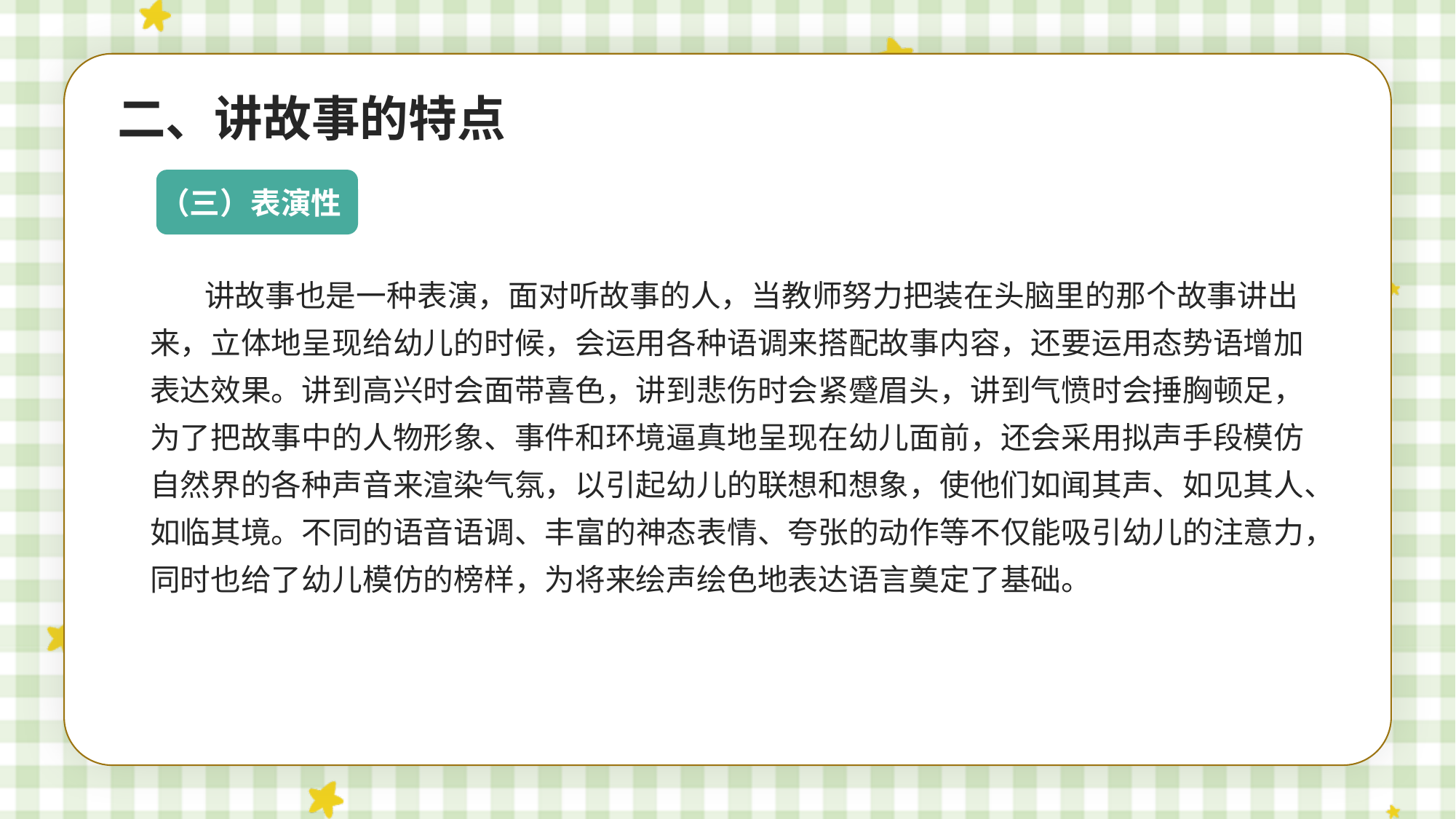

二、讲故事的特点
（三）表演性
讲故事也是一种表演，面对听故事的人，当教师努力把装在头脑里的那个故事讲出来，立体地呈现给幼儿的时候，会运用各种语调来搭配故事内容，还要运用态势语增加表达效果。讲到高兴时会面带喜色，讲到悲伤时会紧蹙眉头，讲到气愤时会捶胸顿足，为了把故事中的人物形象、事件和环境逼真地呈现在幼儿面前，还会采用拟声手段模仿自然界的各种声音来渲染气氛，以引起幼儿的联想和想象，使他们如闻其声、如见其人、如临其境。不同的语音语调、丰富的神态表情、夸张的动作等不仅能吸引幼儿的注意力，同时也给了幼儿模仿的榜样，为将来绘声绘色地表达语言奠定了基础。